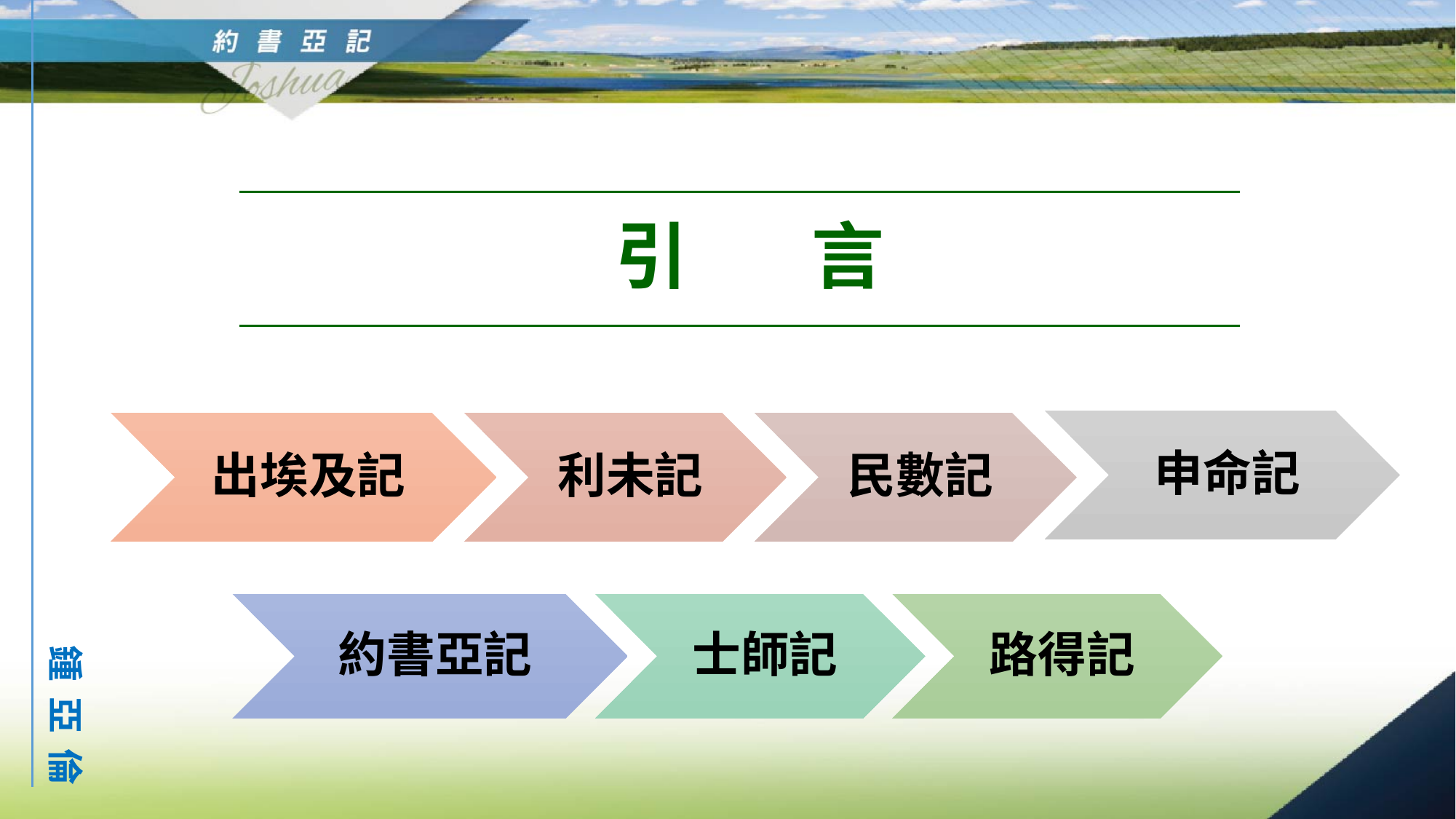

引  言
出埃及記
利未記
民數記
申命記
約書亞記
士師記
路得記
鍾亞倫